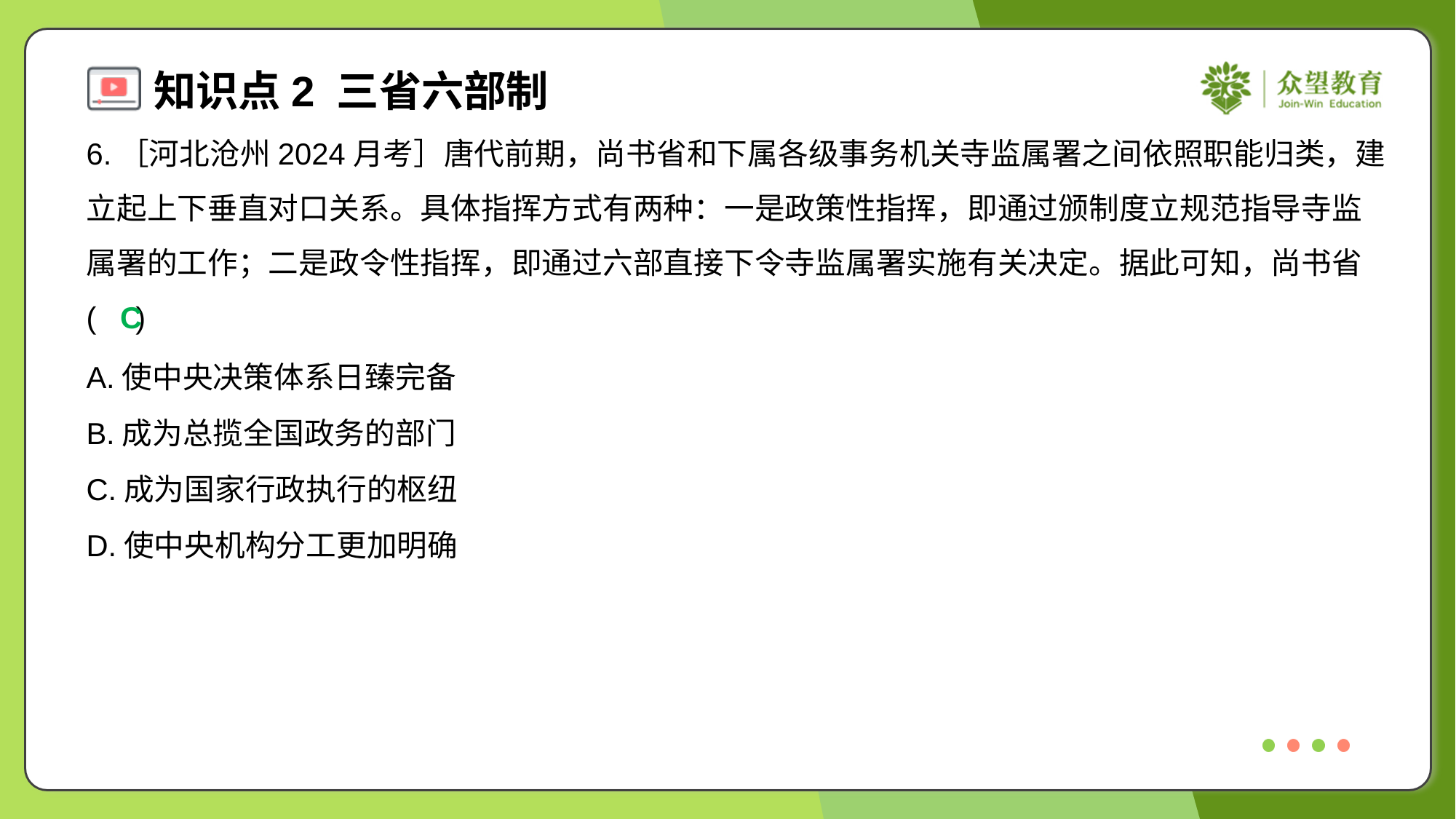

6.［河北沧州2024月考］唐代前期，尚书省和下属各级事务机关寺监属署之间依照职能归类，建
立起上下垂直对口关系。具体指挥方式有两种：一是政策性指挥，即通过颁制度立规范指导寺监
属署的工作；二是政令性指挥，即通过六部直接下令寺监属署实施有关决定。据此可知，尚书省
(     )
C
A.使中央决策体系日臻完备
B.成为总揽全国政务的部门
C.成为国家行政执行的枢纽
D.使中央机构分工更加明确